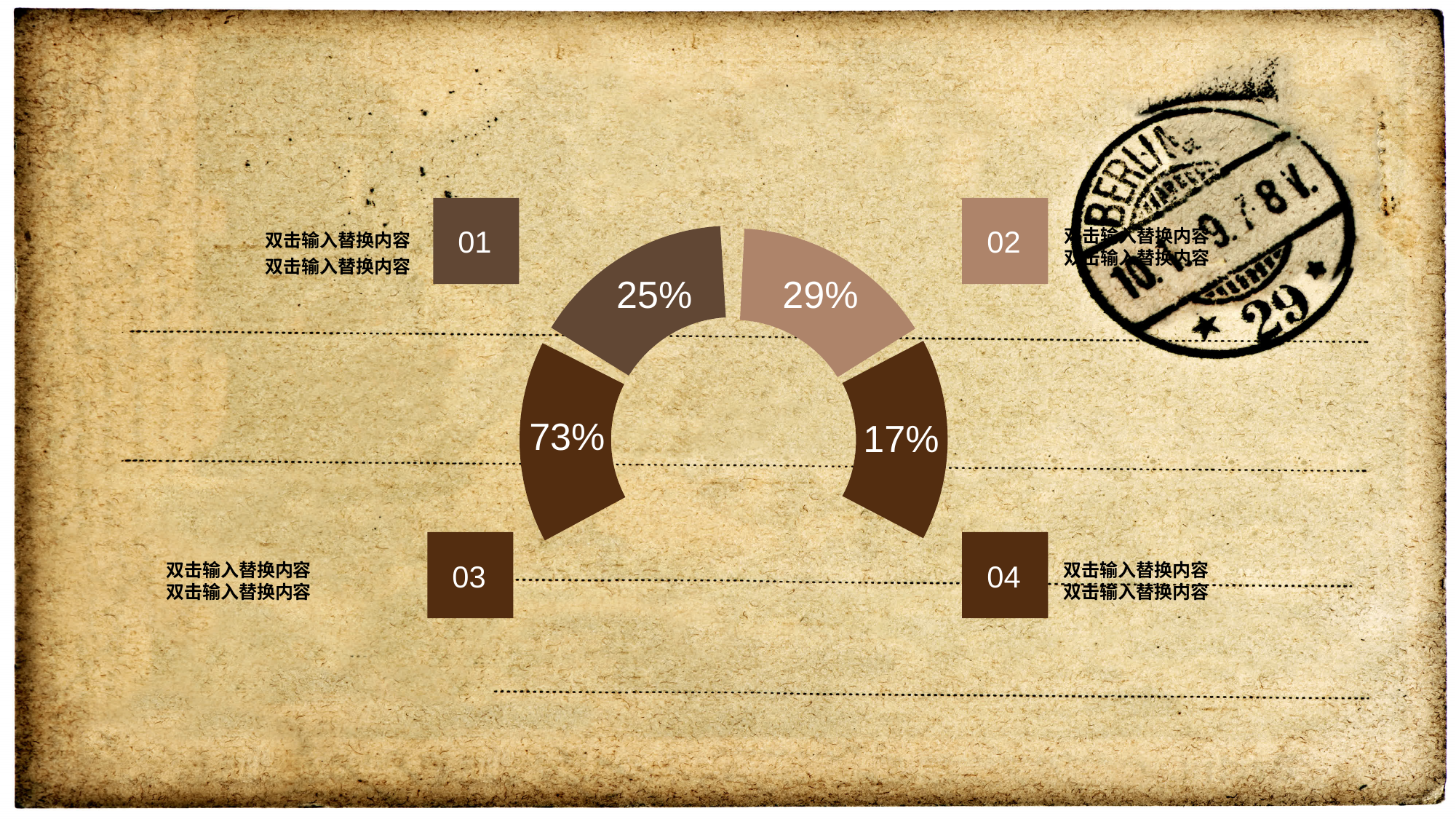

01
02
双击输入替换内容
双击输入替换内容

双击输入替换内容
双击输入替换内容

25%
29%

73%
17%

03
04
双击输入替换内容
双击输入替换内容

双击输入替换内容
双击输入替换内容